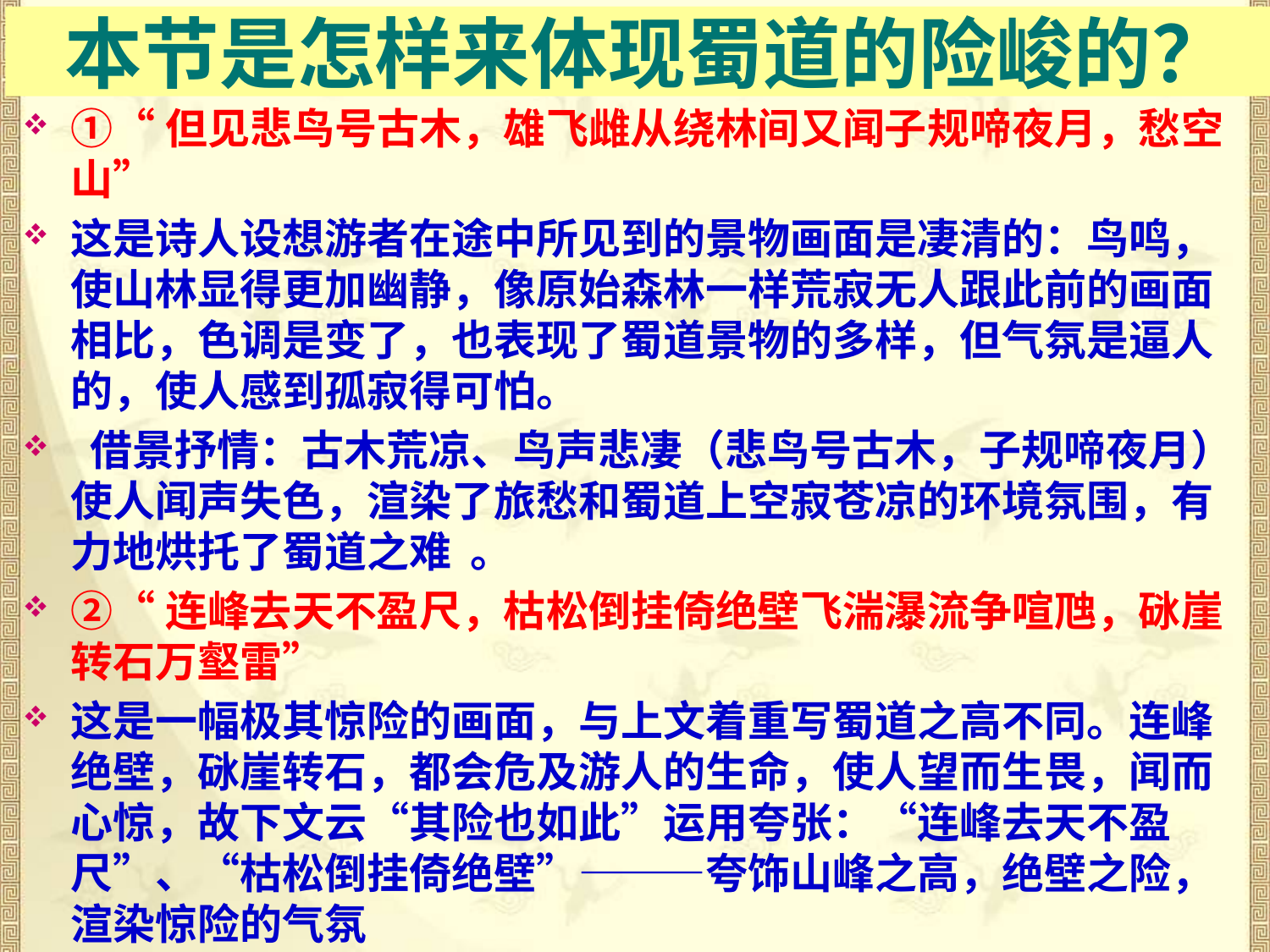

# 本节是怎样来体现蜀道的险峻的？
①“但见悲鸟号古木，雄飞雌从绕林间又闻子规啼夜月，愁空山”
这是诗人设想游者在途中所见到的景物画面是凄清的：鸟鸣，使山林显得更加幽静，像原始森林一样荒寂无人跟此前的画面相比，色调是变了，也表现了蜀道景物的多样，但气氛是逼人的，使人感到孤寂得可怕。
 借景抒情：古木荒凉、鸟声悲凄（悲鸟号古木，子规啼夜月）使人闻声失色，渲染了旅愁和蜀道上空寂苍凉的环境氛围，有力地烘托了蜀道之难  。
②“连峰去天不盈尺，枯松倒挂倚绝壁飞湍瀑流争喧虺，砯崖转石万壑雷”
这是一幅极其惊险的画面，与上文着重写蜀道之高不同。连峰绝壁，砯崖转石，都会危及游人的生命，使人望而生畏，闻而心惊，故下文云“其险也如此”运用夸张：“连峰去天不盈尺”、“枯松倒挂倚绝壁”———夸饰山峰之高，绝壁之险，渲染惊险的气氛